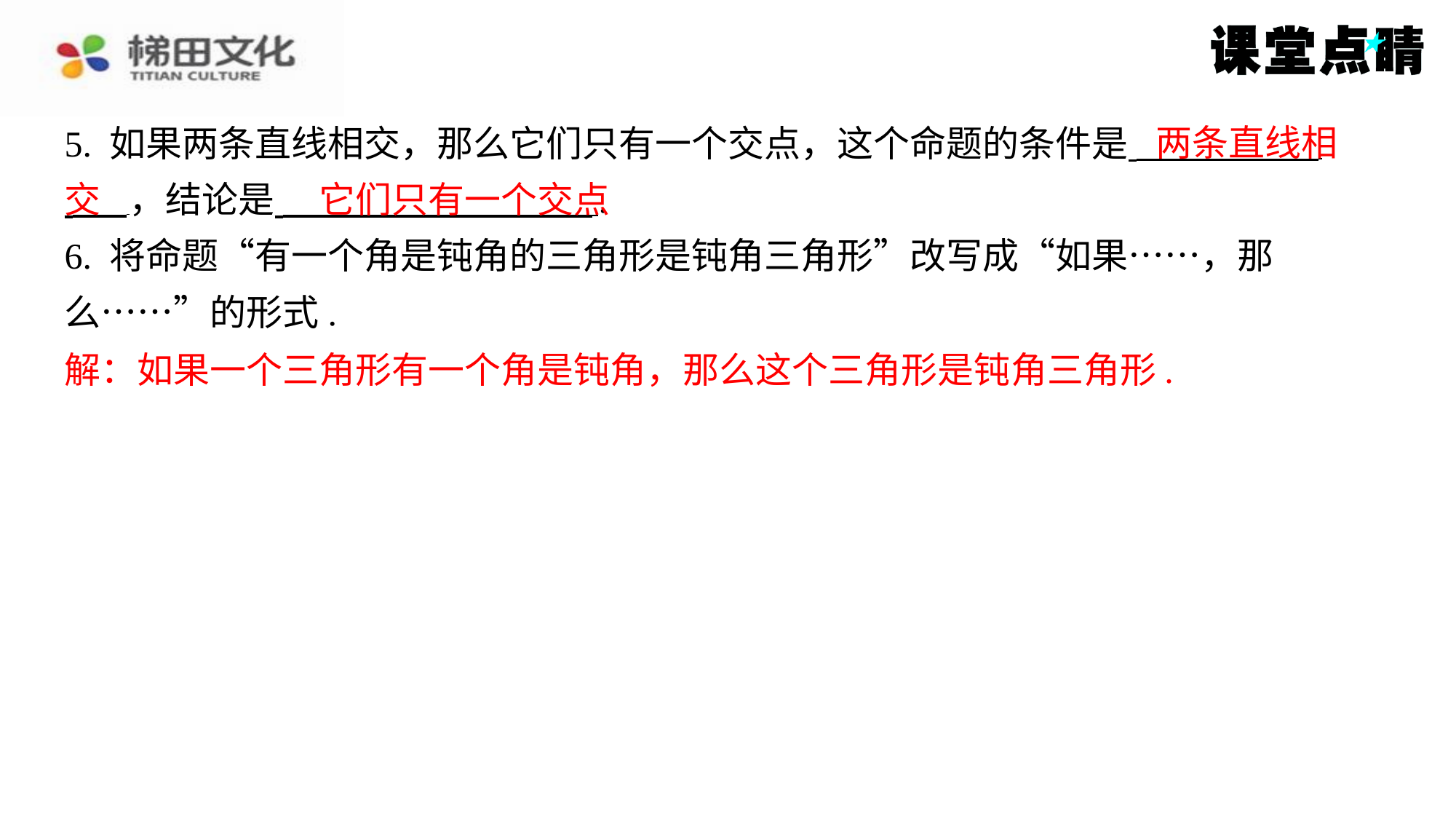

两条直线相
5. 如果两条直线相交，那么它们只有一个交点，这个命题的条件是                             ⁠
          ，结论是                                                ⁠.
6. 将命题“有一个角是钝角的三角形是钝角三角形”改写成“如果……，那
么……”的形式.
解：如果一个三角形有一个角是钝角，那么这个三角形是钝角三角形.
交
它们只有一个交点
解：如果一个三角形有一个角是钝角，那么这个三角形是钝角三角形.